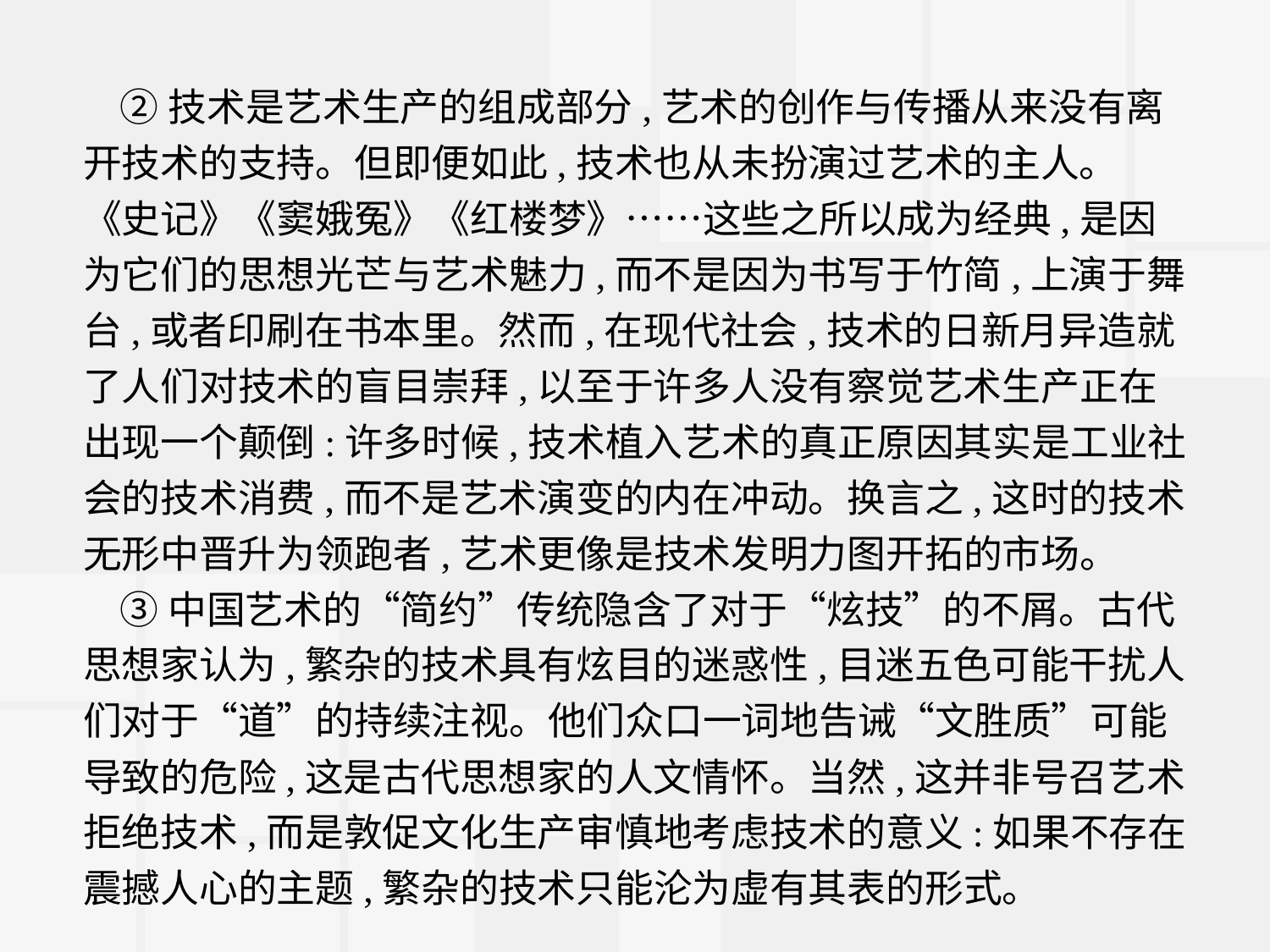

②技术是艺术生产的组成部分,艺术的创作与传播从来没有离开技术的支持。但即便如此,技术也从未扮演过艺术的主人。《史记》《窦娥冤》《红楼梦》……这些之所以成为经典,是因为它们的思想光芒与艺术魅力,而不是因为书写于竹简,上演于舞台,或者印刷在书本里。然而,在现代社会,技术的日新月异造就了人们对技术的盲目崇拜,以至于许多人没有察觉艺术生产正在出现一个颠倒:许多时候,技术植入艺术的真正原因其实是工业社会的技术消费,而不是艺术演变的内在冲动。换言之,这时的技术无形中晋升为领跑者,艺术更像是技术发明力图开拓的市场。
③中国艺术的“简约”传统隐含了对于“炫技”的不屑。古代思想家认为,繁杂的技术具有炫目的迷惑性,目迷五色可能干扰人们对于“道”的持续注视。他们众口一词地告诫“文胜质”可能导致的危险,这是古代思想家的人文情怀。当然,这并非号召艺术拒绝技术,而是敦促文化生产审慎地考虑技术的意义:如果不存在震撼人心的主题,繁杂的技术只能沦为虚有其表的形式。